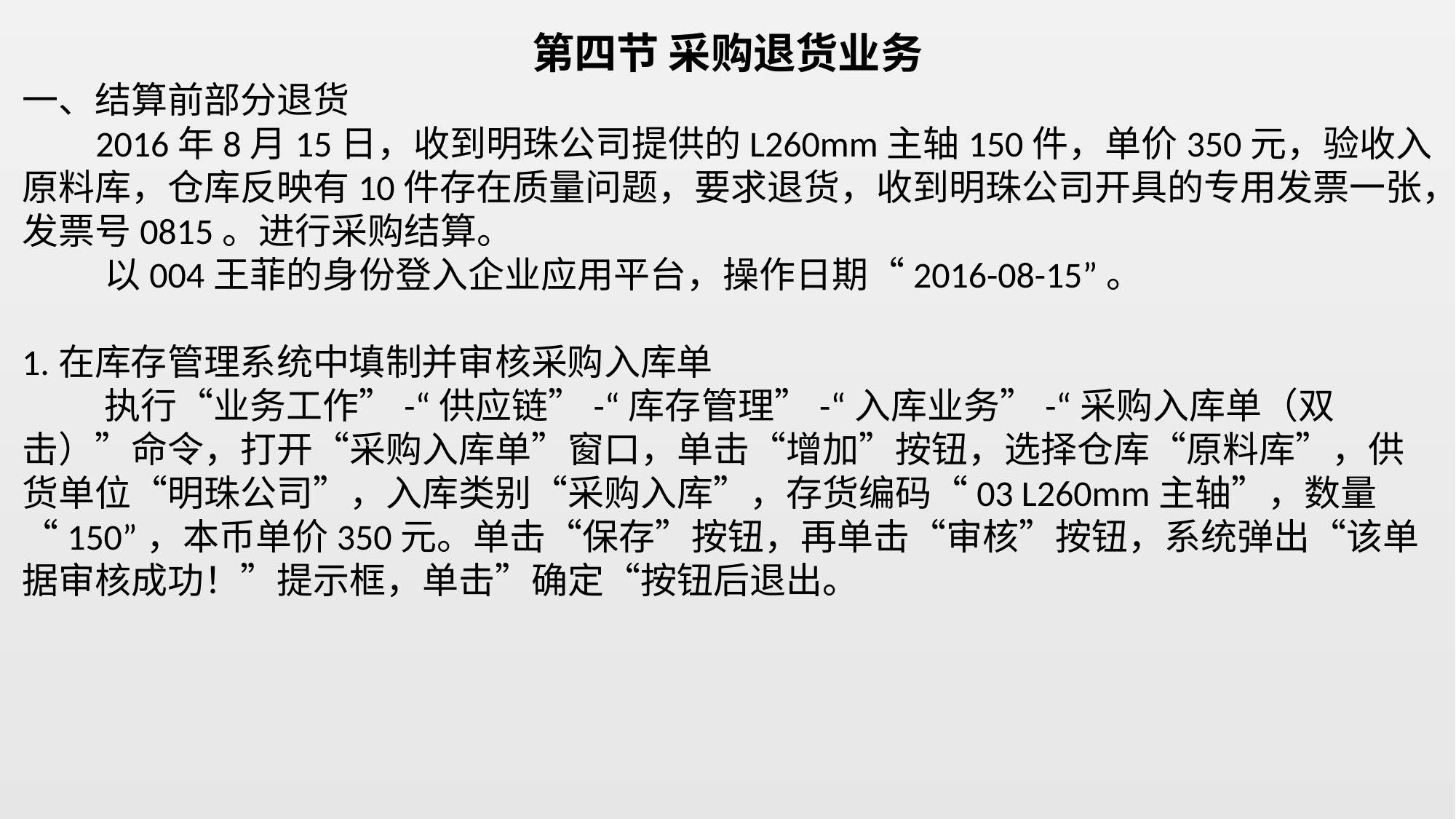

第四节 采购退货业务
一、结算前部分退货
         2016年8月15日，收到明珠公司提供的L260mm主轴150件，单价350元，验收入原料库，仓库反映有10件存在质量问题，要求退货，收到明珠公司开具的专用发票一张，发票号0815。进行采购结算。
         以004王菲的身份登入企业应用平台，操作日期“2016-08-15”。

1.在库存管理系统中填制并审核采购入库单
         执行“业务工作”-“供应链”-“库存管理”-“入库业务”-“采购入库单（双击）”命令，打开“采购入库单”窗口，单击“增加”按钮，选择仓库“原料库”，供货单位“明珠公司”，入库类别“采购入库”，存货编码“03 L260mm主轴”，数量“150”，本币单价350元。单击“保存”按钮，再单击“审核”按钮，系统弹出“该单据审核成功！”提示框，单击”确定“按钮后退出。